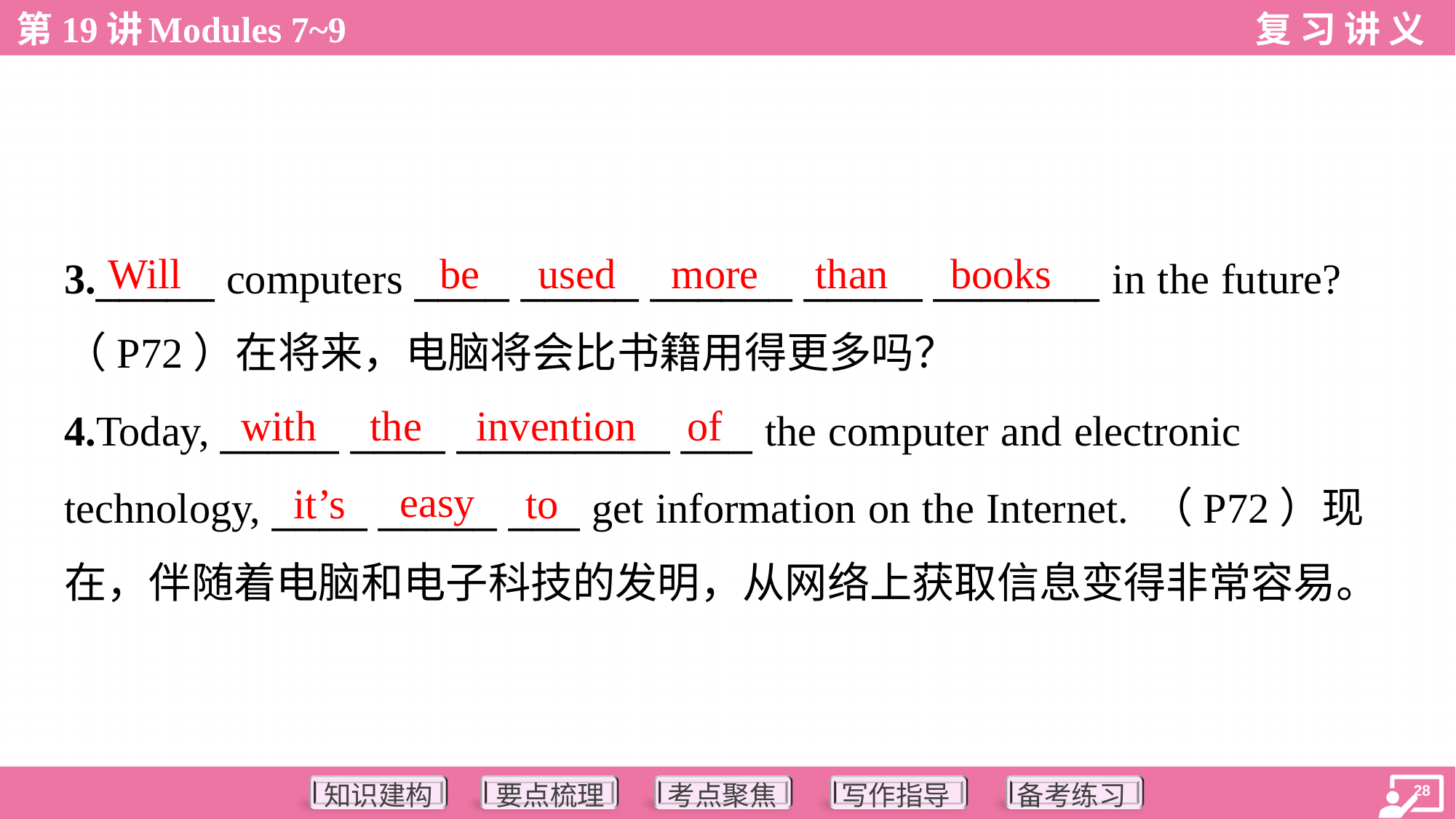

Will
be
used
more
than
books
3._____ computers ____ _____ ______ _____ _______ in the future?
（P72）在将来，电脑将会比书籍用得更多吗？
with
the
invention
of
4.Today, _____ ____ _________ ___ the computer and electronic
technology, ____ _____ ___ get information on the Internet. （P72）现
在，伴随着电脑和电子科技的发明，从网络上获取信息变得非常容易。
easy
it’s
to